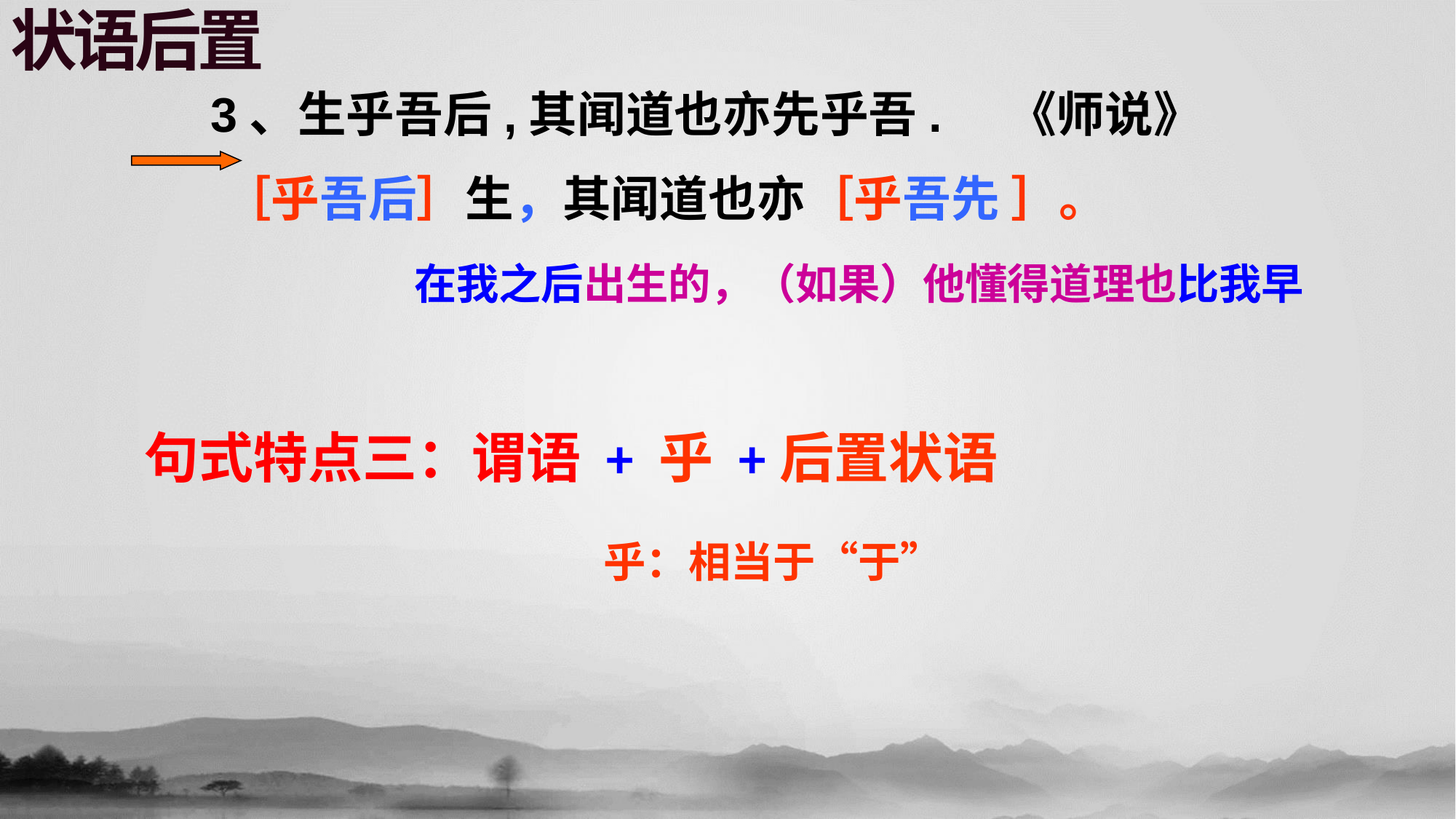

状语后置
 3、生乎吾后,其闻道也亦先乎吾.    《师说》

［乎吾后］生，其闻道也亦［乎吾先 ］。
在我之后出生的，（如果）他懂得道理也比我早
句式特点三：谓语 + 乎 +后置状语
乎：相当于“于”